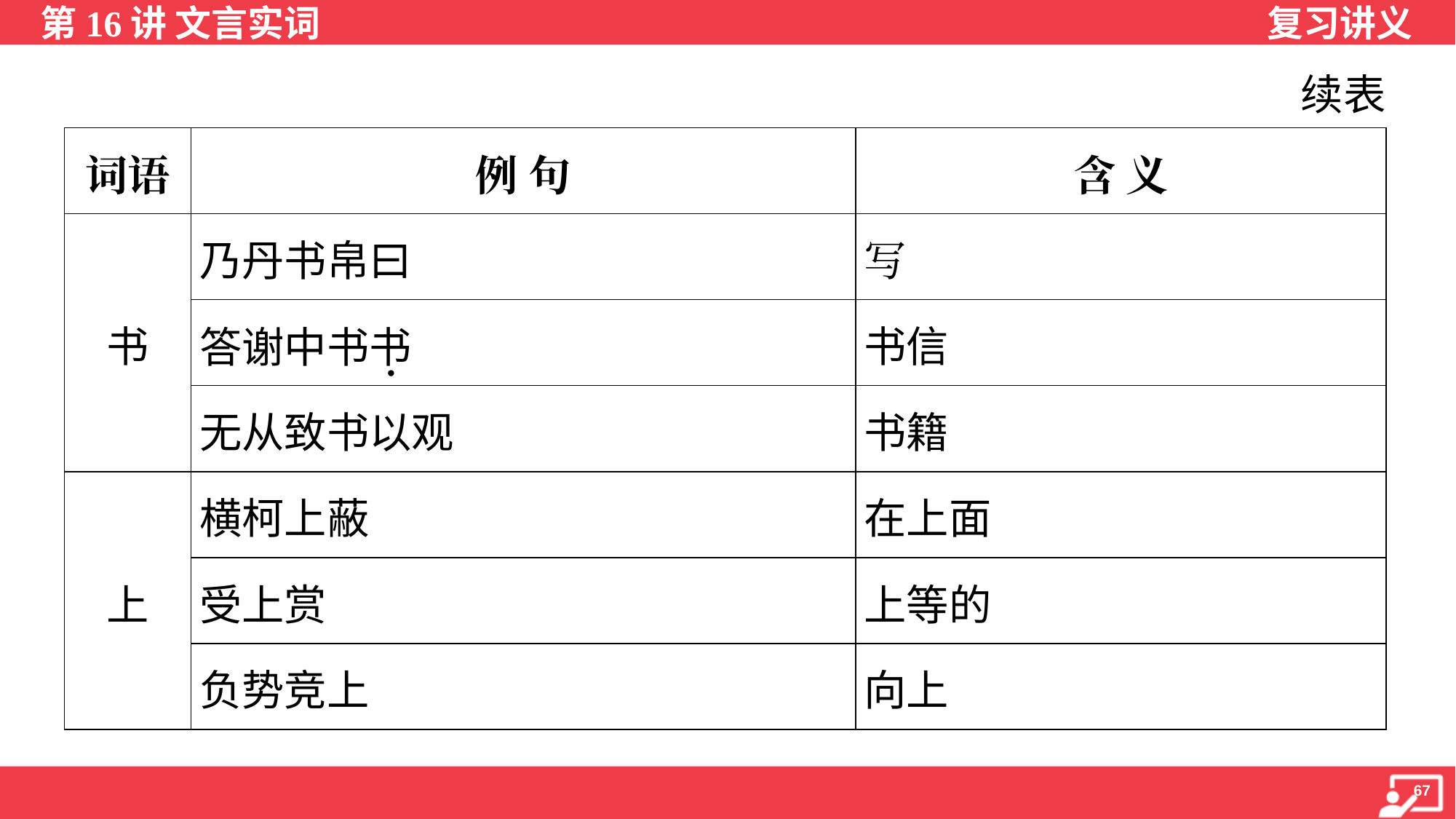

续表
| 词语 | 例 句 | 含 义 |
| --- | --- | --- |
| 书 | 乃丹书帛曰 | 写 |
|  | 答谢中书书 | 书信 |
|  | 无从致书以观 | 书籍 |
| 上 | 横柯上蔽 | 在上面 |
|  | 受上赏 | 上等的 |
|  | 负势竞上 | 向上 |